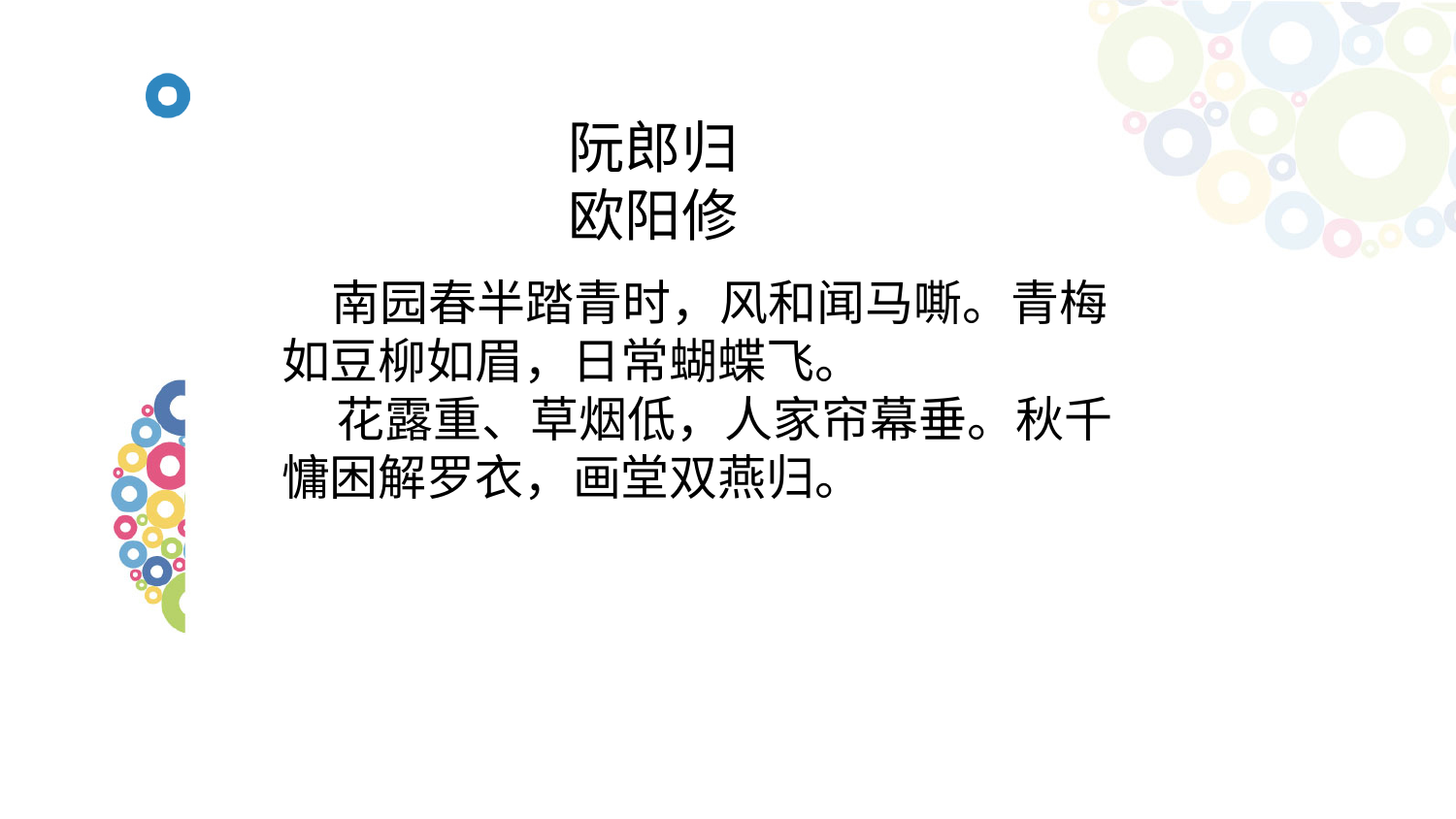

# 阮郎归 欧阳修
     南园春半踏青时，风和闻马嘶。青梅如豆柳如眉，日常蝴蝶飞。
    花露重、草烟低，人家帘幕垂。秋千慵困解罗衣，画堂双燕归。